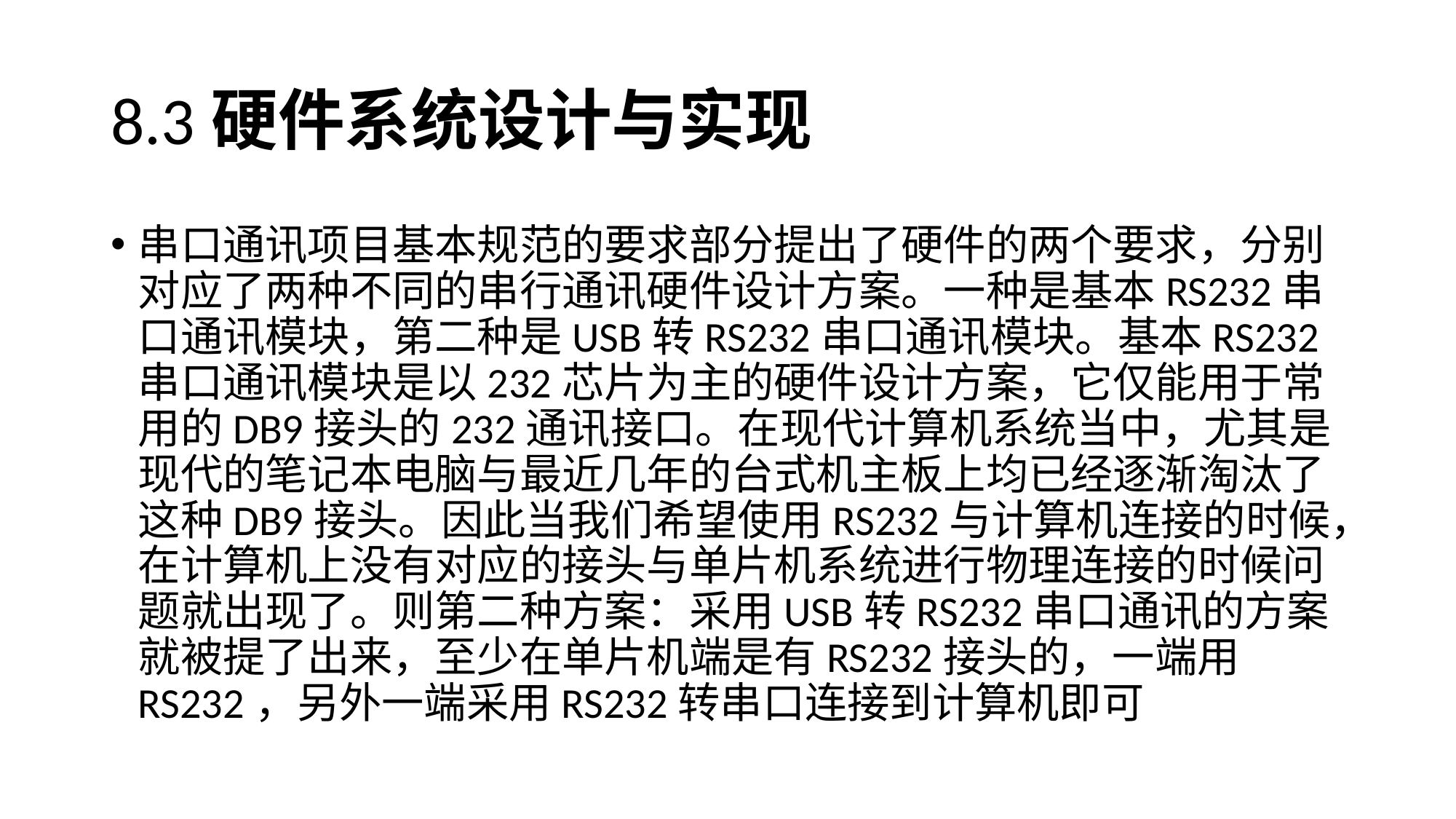

# 8.3硬件系统设计与实现
串口通讯项目基本规范的要求部分提出了硬件的两个要求，分别对应了两种不同的串行通讯硬件设计方案。一种是基本RS232串口通讯模块，第二种是USB转RS232串口通讯模块。基本RS232串口通讯模块是以232芯片为主的硬件设计方案，它仅能用于常用的DB9接头的232通讯接口。在现代计算机系统当中，尤其是现代的笔记本电脑与最近几年的台式机主板上均已经逐渐淘汰了这种DB9接头。因此当我们希望使用RS232与计算机连接的时候，在计算机上没有对应的接头与单片机系统进行物理连接的时候问题就出现了。则第二种方案：采用USB转RS232串口通讯的方案就被提了出来，至少在单片机端是有RS232接头的，一端用RS232，另外一端采用RS232转串口连接到计算机即可